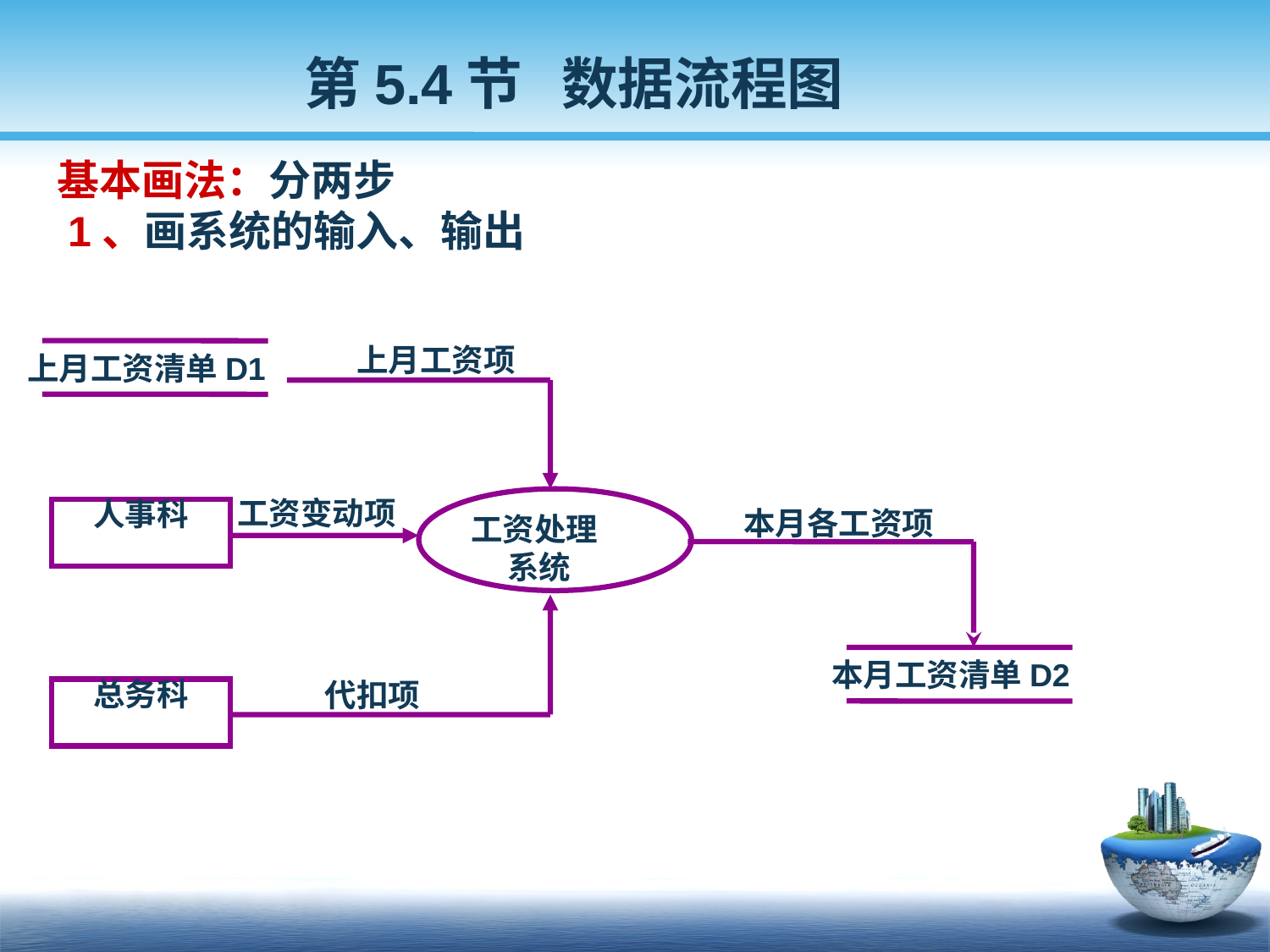

第5.4节   数据流程图
    基本画法：分两步
     1、画系统的输入、输出
上月工资项

上月工资清单D1

工资变动项

工资处理
    系统

人事科

本月各工资项

代扣项

本月工资清单D2

总务科